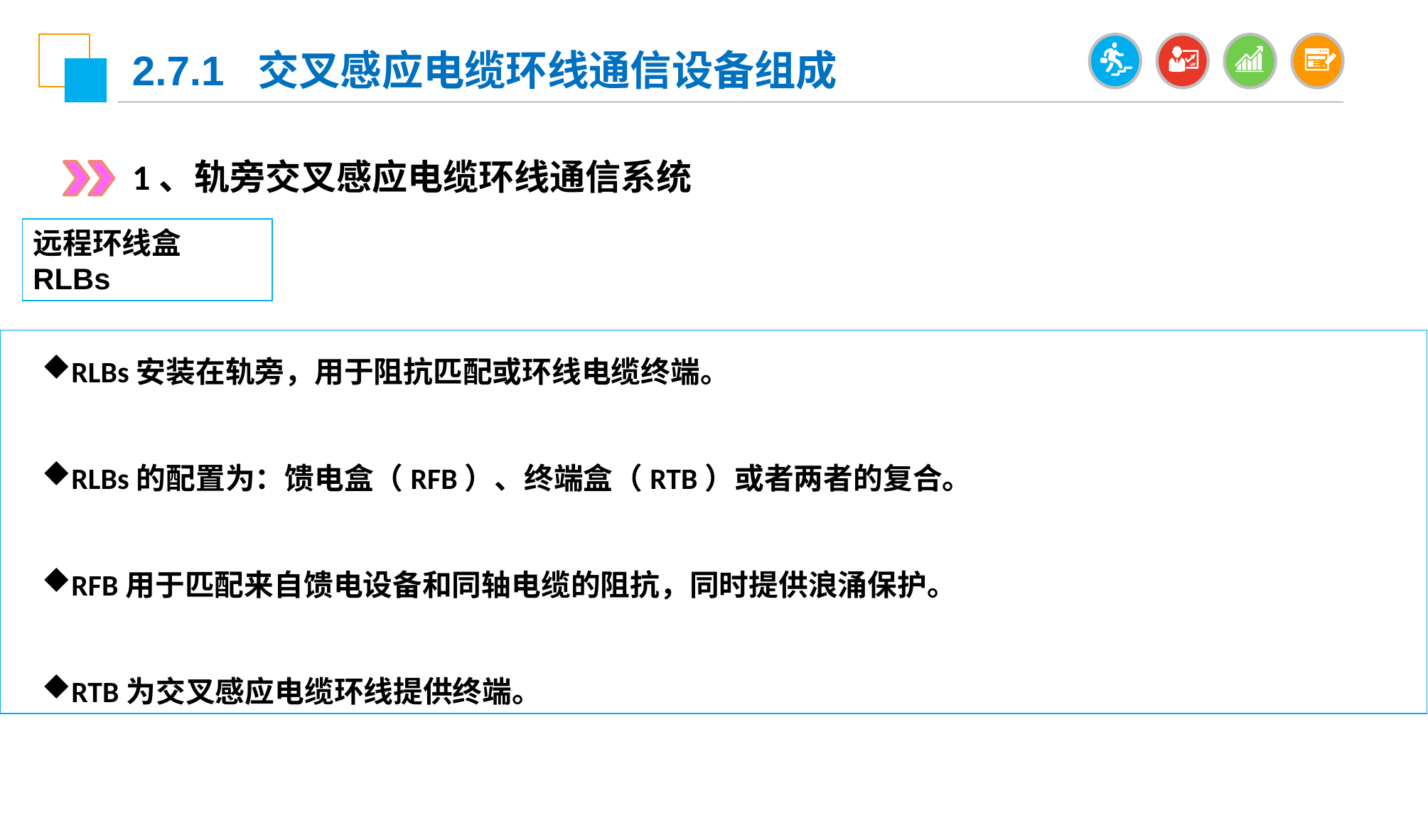

2.7.1  交叉感应电缆环线通信设备组成

1、轨旁交叉感应电缆环线通信系统

远程环线盒RLBs
RLBs安装在轨旁，用于阻抗匹配或环线电缆终端。

RLBs的配置为：馈电盒（RFB）、终端盒（RTB）或者两者的复合。

RFB用于匹配来自馈电设备和同轴电缆的阻抗，同时提供浪涌保护。

RTB为交叉感应电缆环线提供终端。